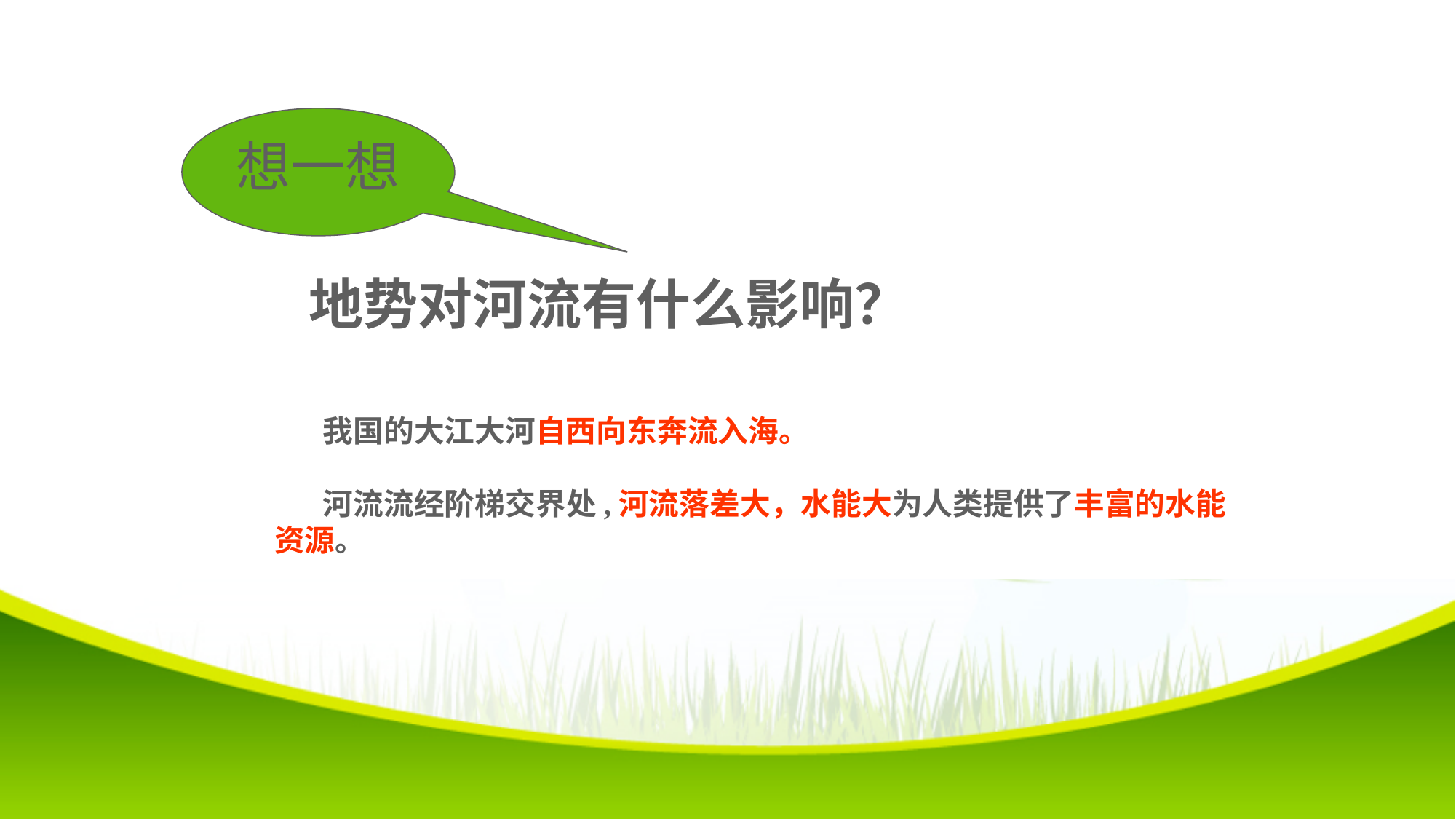

我国地势特征对河流的影响：
想一想
地势对河流有什么影响？
      我国的大江大河自西向东奔流入海。

      河流流经阶梯交界处,河流落差大，水能大为人类提供了丰富的水能资源。